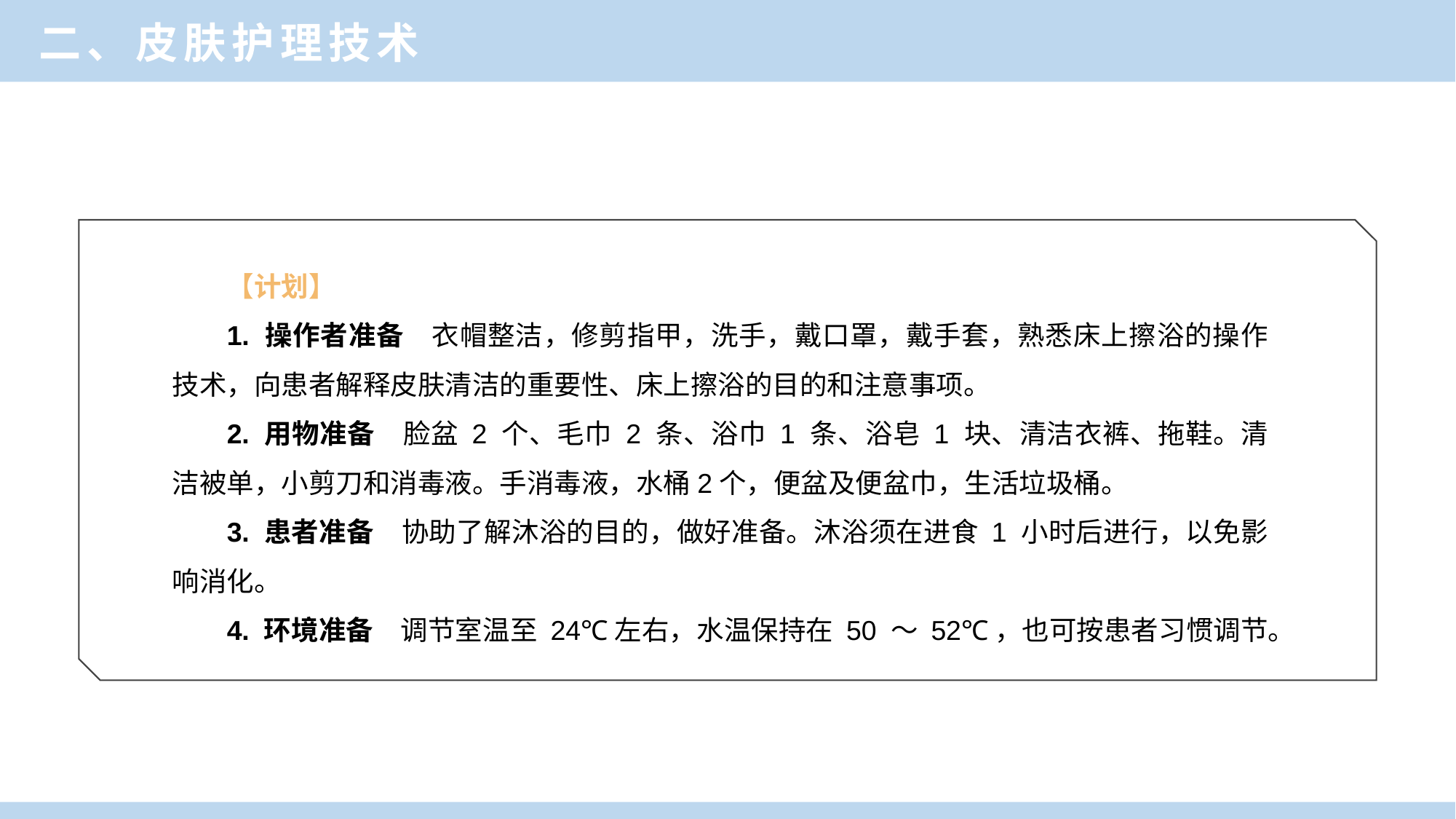

二、皮肤护理技术

【计划】
1. 操作者准备　衣帽整洁，修剪指甲，洗手，戴口罩，戴手套，熟悉床上擦浴的操作技术，向患者解释皮肤清洁的重要性、床上擦浴的目的和注意事项。
2. 用物准备　脸盆 2 个、毛巾 2 条、浴巾 1 条、浴皂 1 块、清洁衣裤、拖鞋。清洁被单，小剪刀和消毒液。手消毒液，水桶2个，便盆及便盆巾，生活垃圾桶。
3. 患者准备　协助了解沐浴的目的，做好准备。沐浴须在进食 1 小时后进行，以免影响消化。
4. 环境准备　调节室温至 24℃左右，水温保持在 50 ～ 52℃，也可按患者习惯调节。